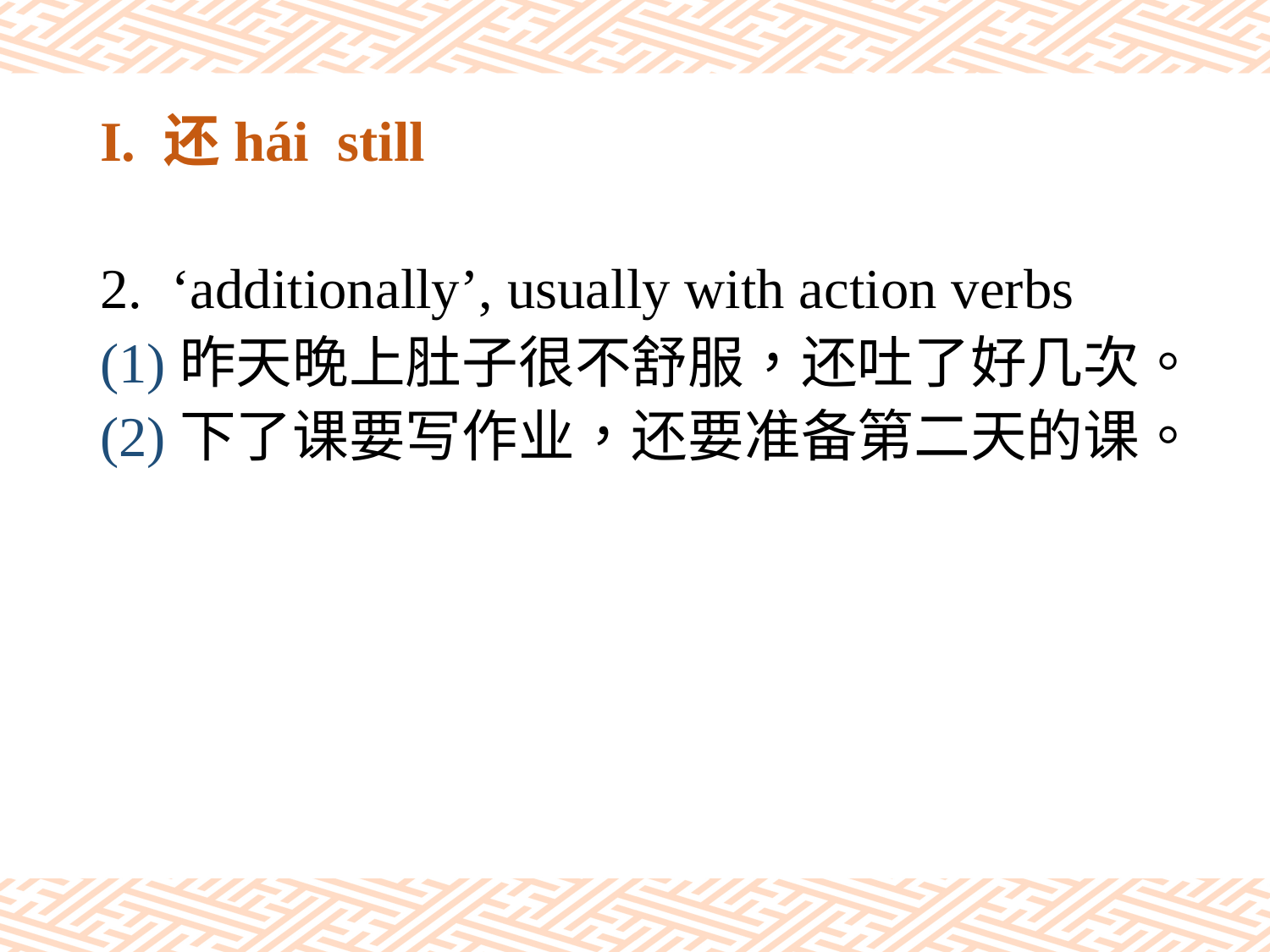

# I. 还hái  still
‘additionally’, usually with action verbs
(1)昨天晚上肚子很不舒服，还吐了好几次。
(2)下了课要写作业，还要准备第二天的课。